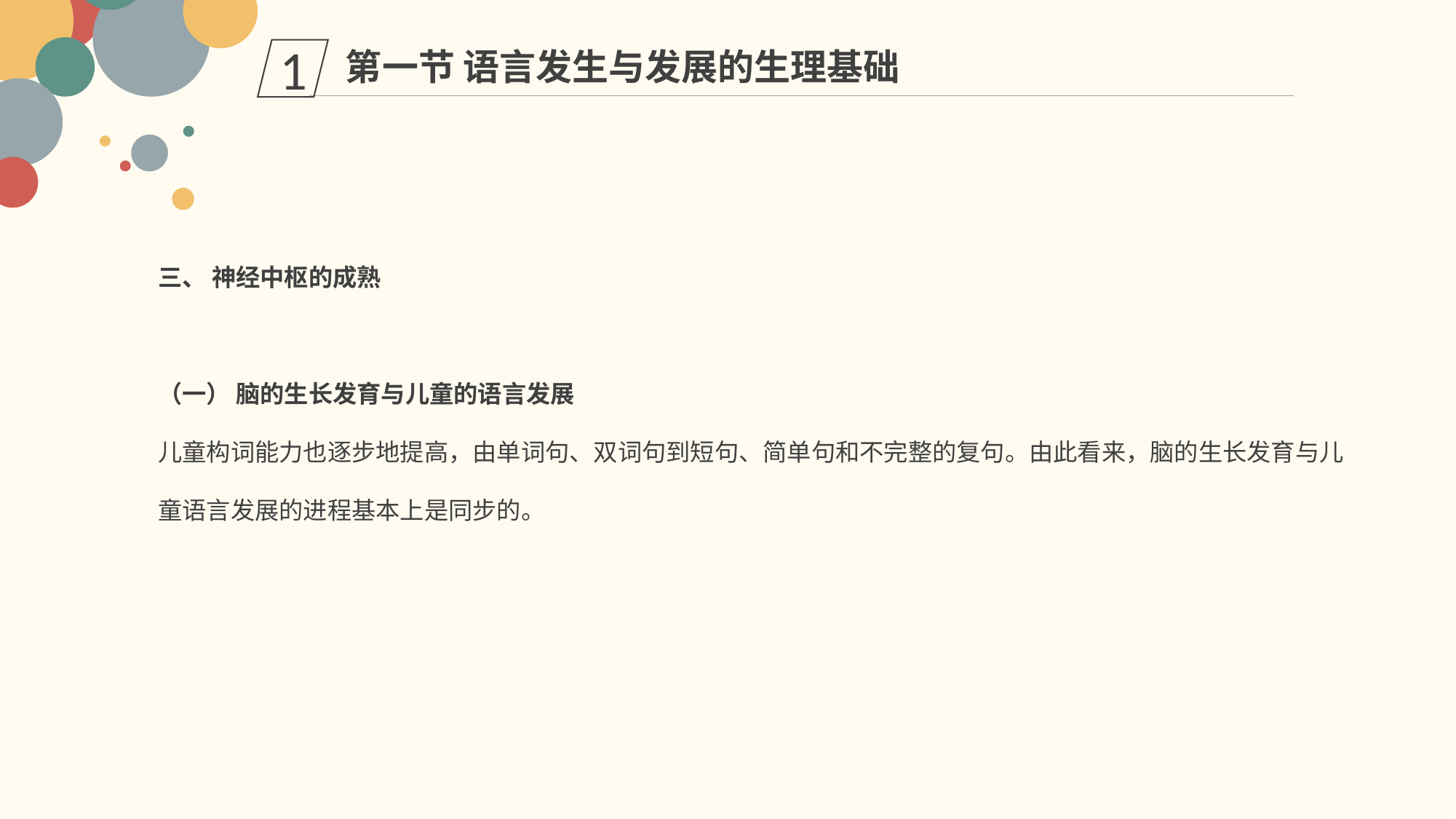

第一节 语言发生与发展的生理基础
1
三、 神经中枢的成熟

（一） 脑的生长发育与儿童的语言发展
儿童构词能力也逐步地提高，由单词句、双词句到短句、简单句和不完整的复句。由此看来，脑的生长发育与儿童语言发展的进程基本上是同步的。